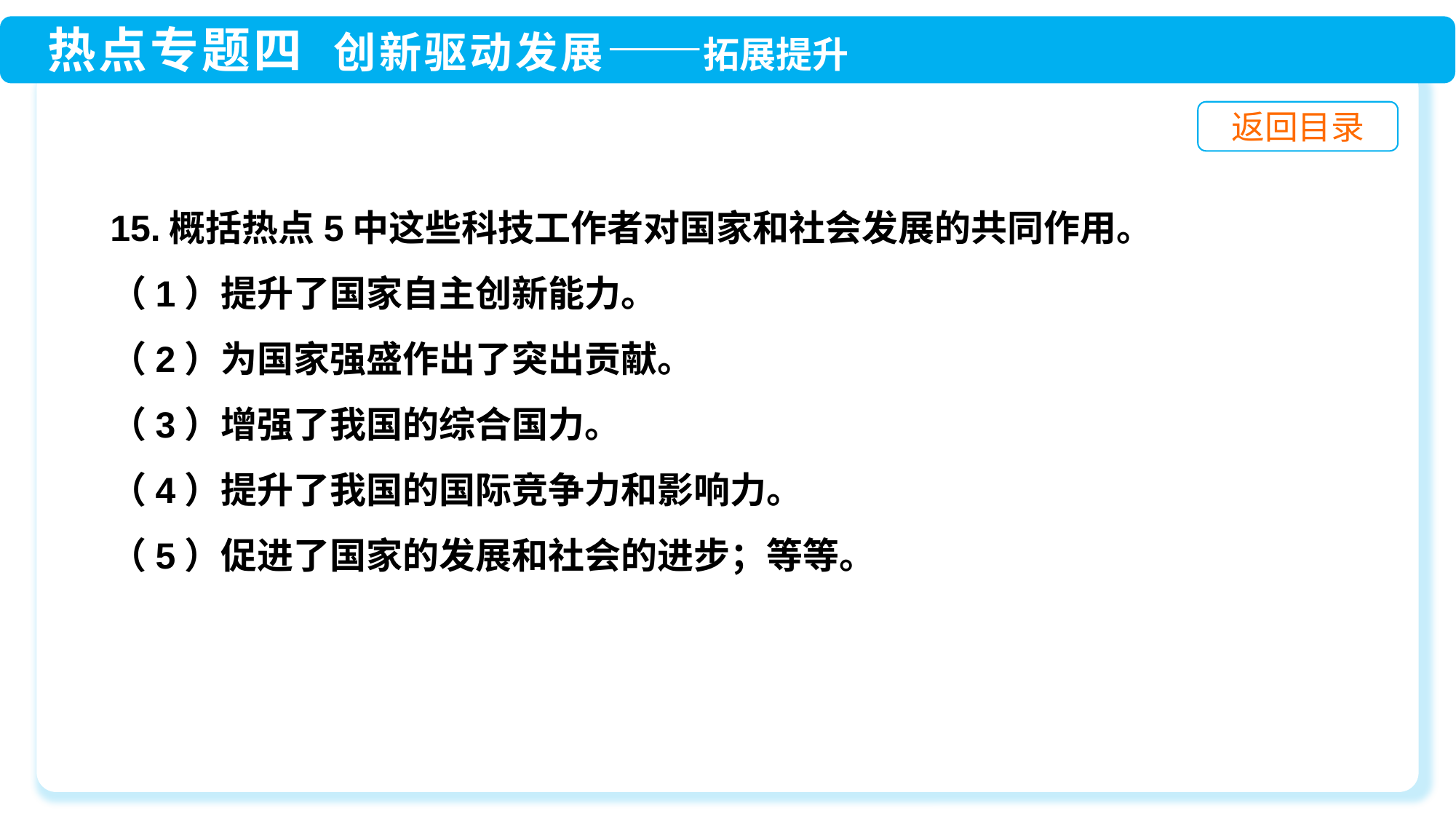

15.概括热点5中这些科技工作者对国家和社会发展的共同作用。
（1）提升了国家自主创新能力。
（2）为国家强盛作出了突出贡献。
（3）增强了我国的综合国力。
（4）提升了我国的国际竞争力和影响力。
（5）促进了国家的发展和社会的进步；等等。